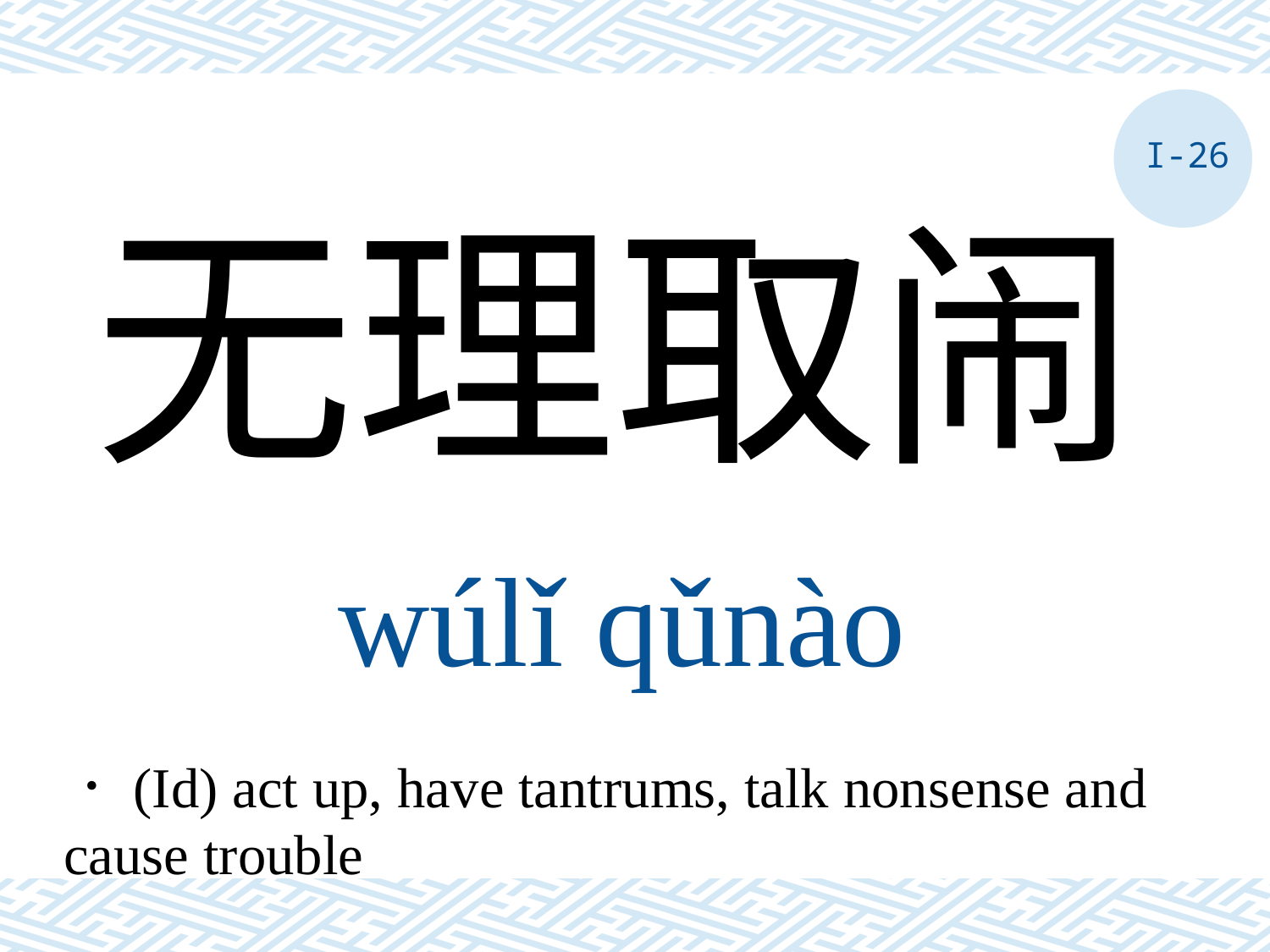

I-26

无理取闹
wúlǐ qǔnào
．(Id) act up, have tantrums, talk nonsense and cause trouble